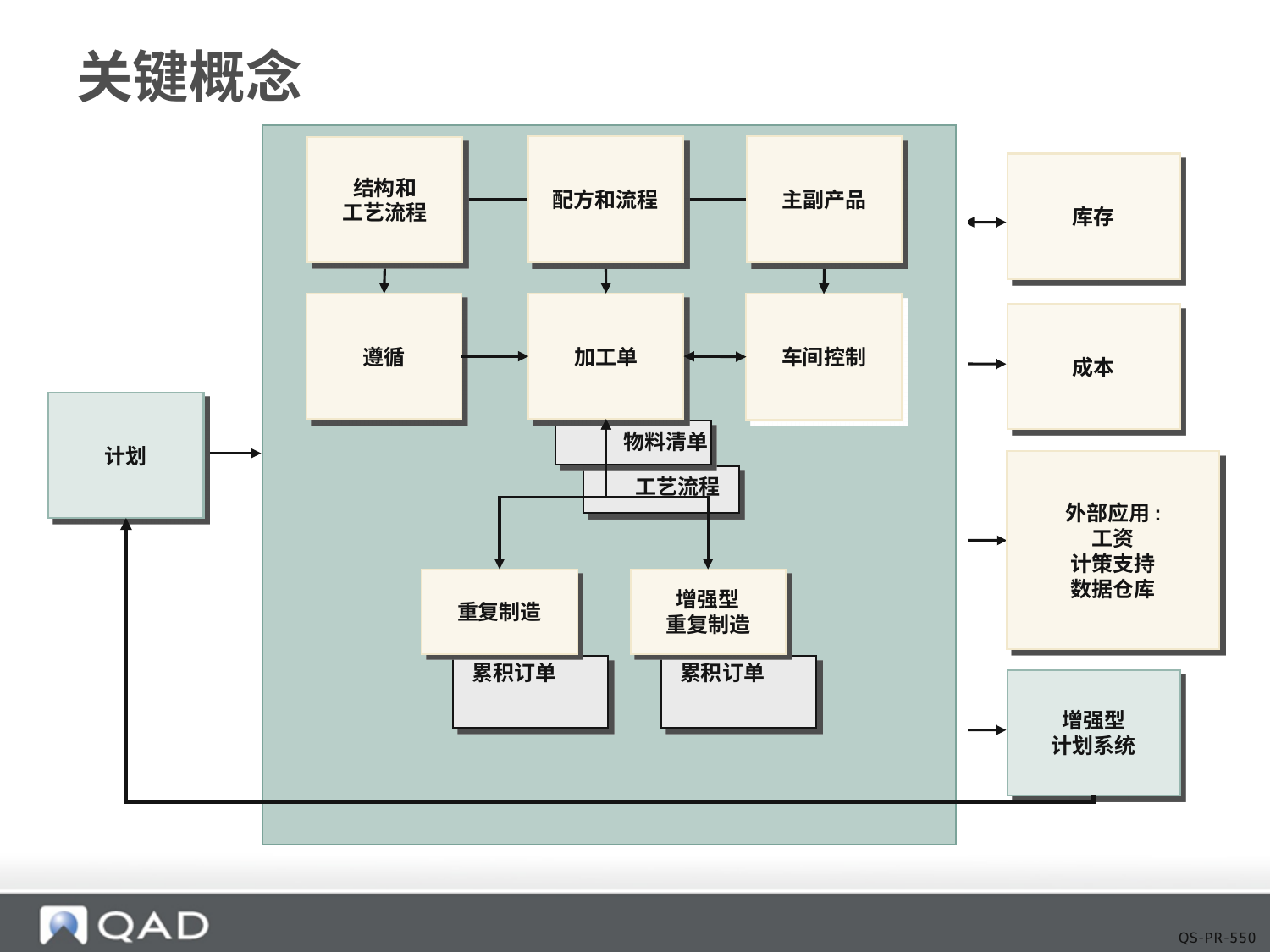

# 关键概念

配方和流程
主副产品
结构和
工艺流程
库存

遵循
加工单
车间控制
成本

计划

            物料清单
外部应用:
工资
计策支持
数据仓库

         工艺流程

重复制造
增强型
重复制造
累积订单
累积订单

增强型
计划系统

QS-PR-550